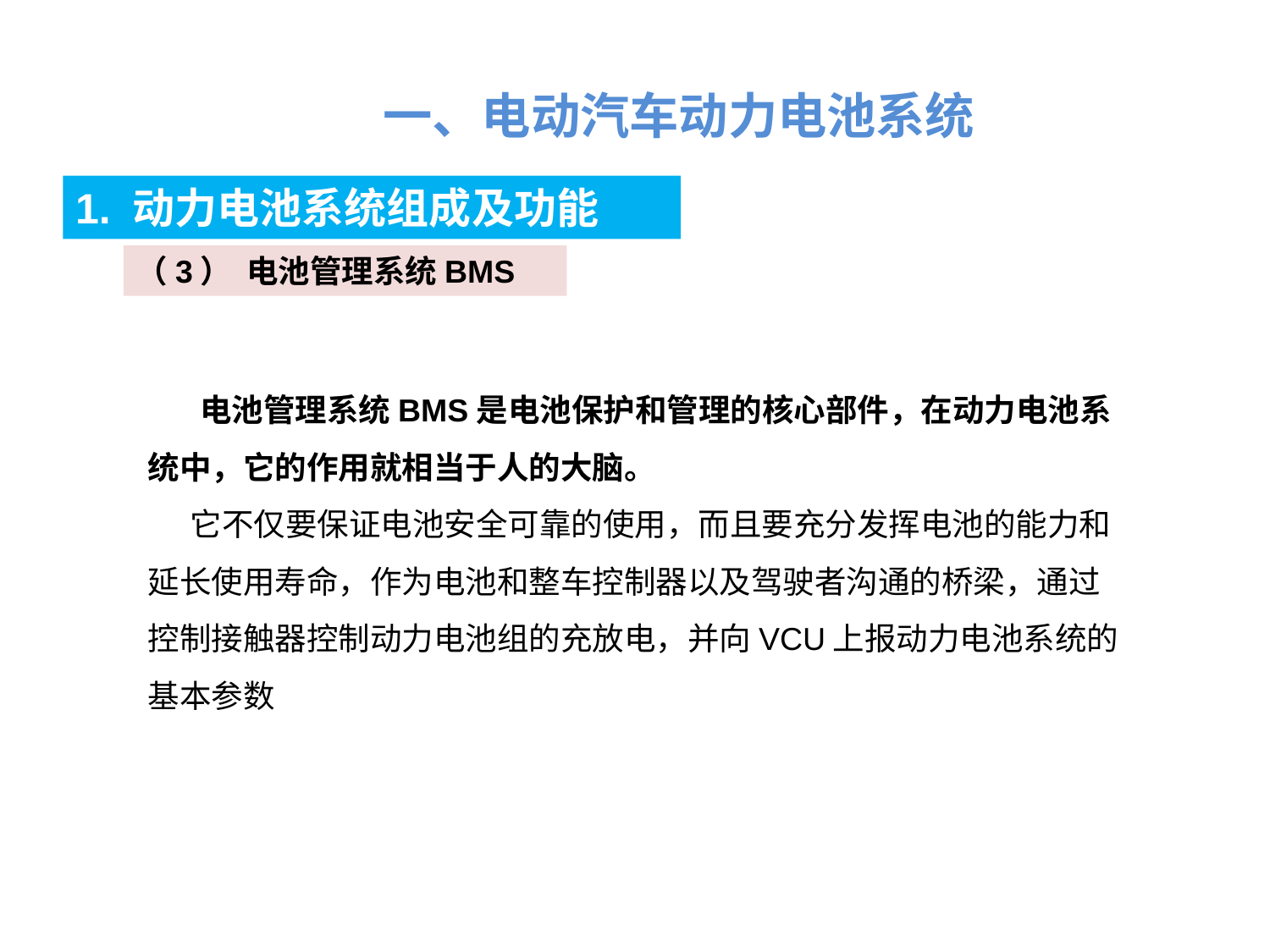

一、电动汽车动力电池系统
1. 动力电池系统组成及功能
（3）  电池管理系统BMS
 电池管理系统BMS是电池保护和管理的核心部件，在动力电池系统中，它的作用就相当于人的大脑。
它不仅要保证电池安全可靠的使用，而且要充分发挥电池的能力和延长使用寿命，作为电池和整车控制器以及驾驶者沟通的桥梁，通过控制接触器控制动力电池组的充放电，并向VCU上报动力电池系统的基本参数